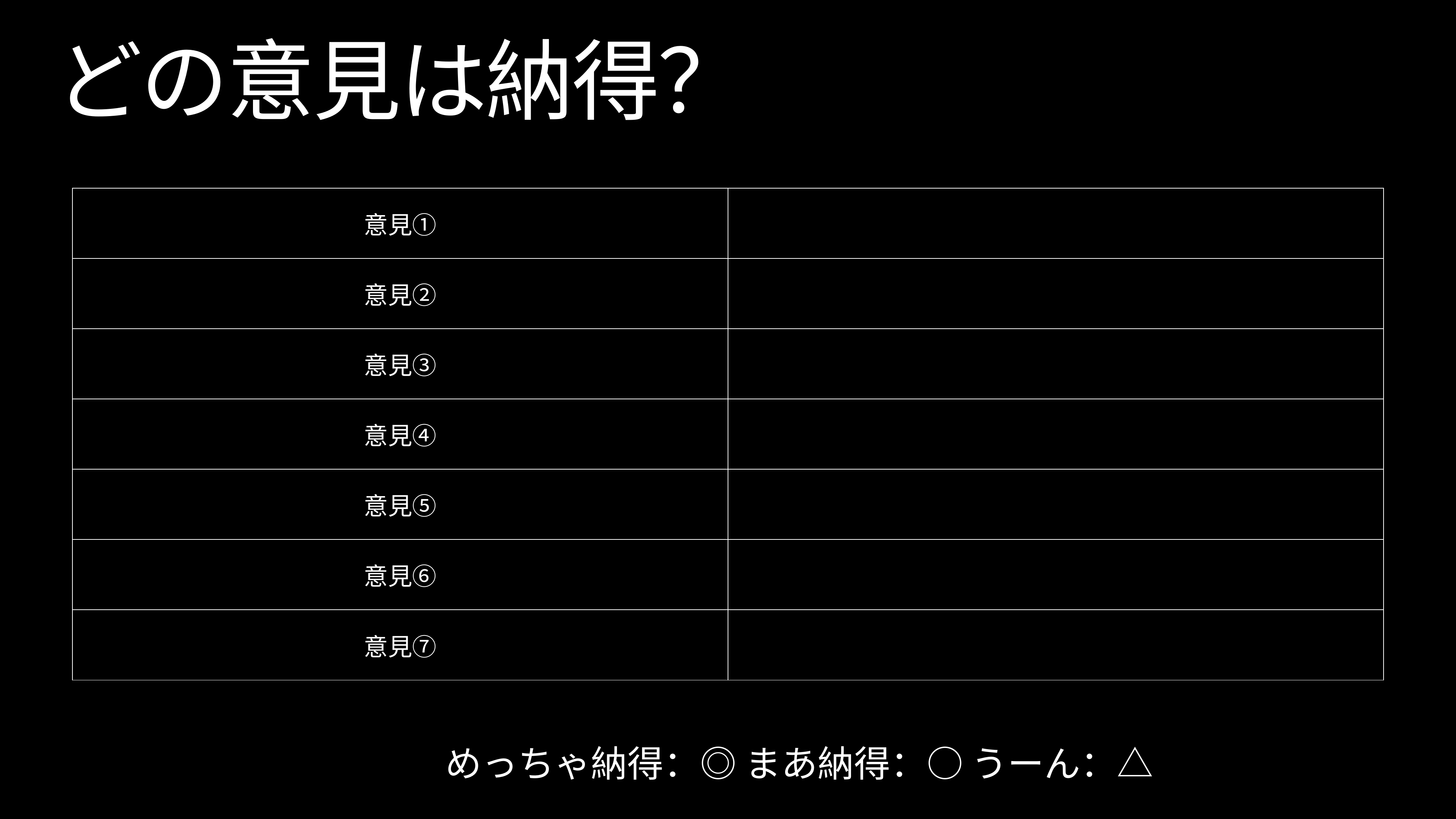

# どの意見は納得？
| 意見① |  |
| --- | --- |
| 意見② |  |
| 意見③ |  |
| 意見④ |  |
| 意見⑤ |  |
| 意見⑥ |  |
| 意見⑦ |  |
めっちゃ納得：◎ まあ納得：○ うーん：△